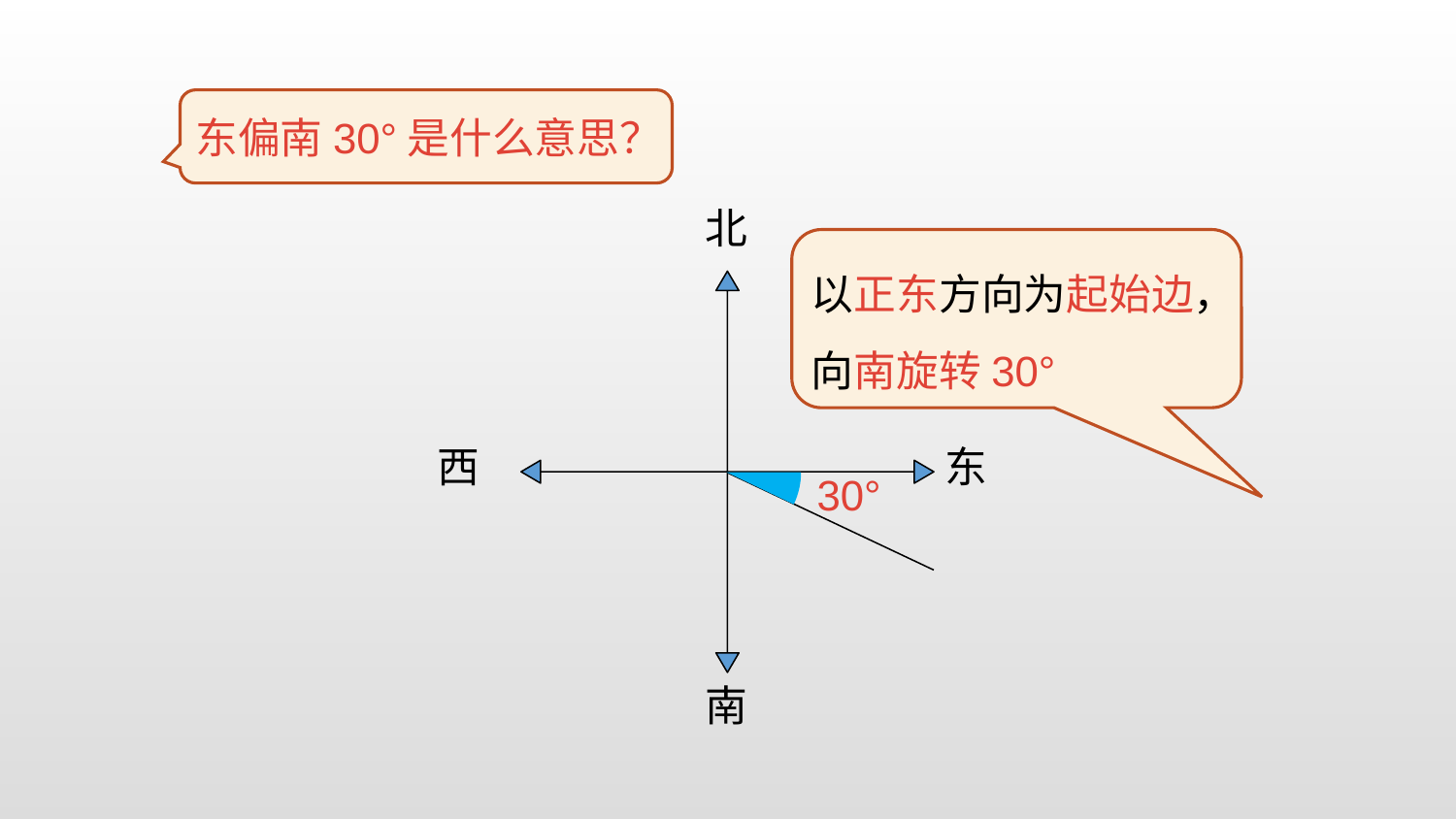

东偏南30°是什么意思？
北
以正东方向为起始边，向南旋转30°

西
东
30°
南